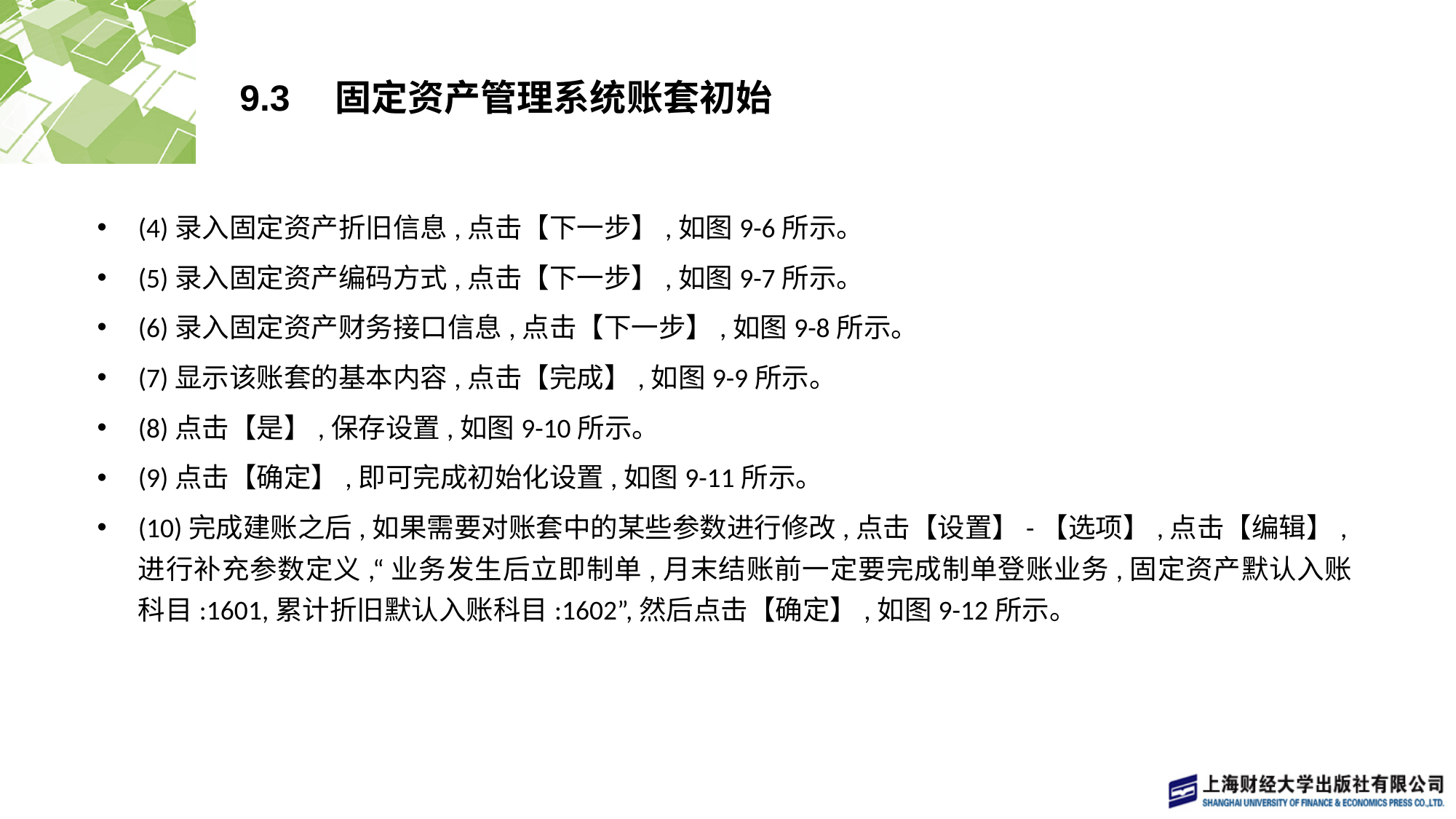

# 9.3　固定资产管理系统账套初始
(4)录入固定资产折旧信息,点击【下一步】,如图9-6所示。
(5)录入固定资产编码方式,点击【下一步】,如图9-7所示。
(6)录入固定资产财务接口信息,点击【下一步】,如图9-8所示。
(7)显示该账套的基本内容,点击【完成】,如图9-9所示。
(8)点击【是】,保存设置,如图9-10所示。
(9)点击【确定】,即可完成初始化设置,如图9-11所示。
(10)完成建账之后,如果需要对账套中的某些参数进行修改,点击【设置】-【选项】,点击【编辑】,进行补充参数定义,“业务发生后立即制单,月末结账前一定要完成制单登账业务,固定资产默认入账科目:1601,累计折旧默认入账科目:1602”,然后点击【确定】,如图9-12所示。